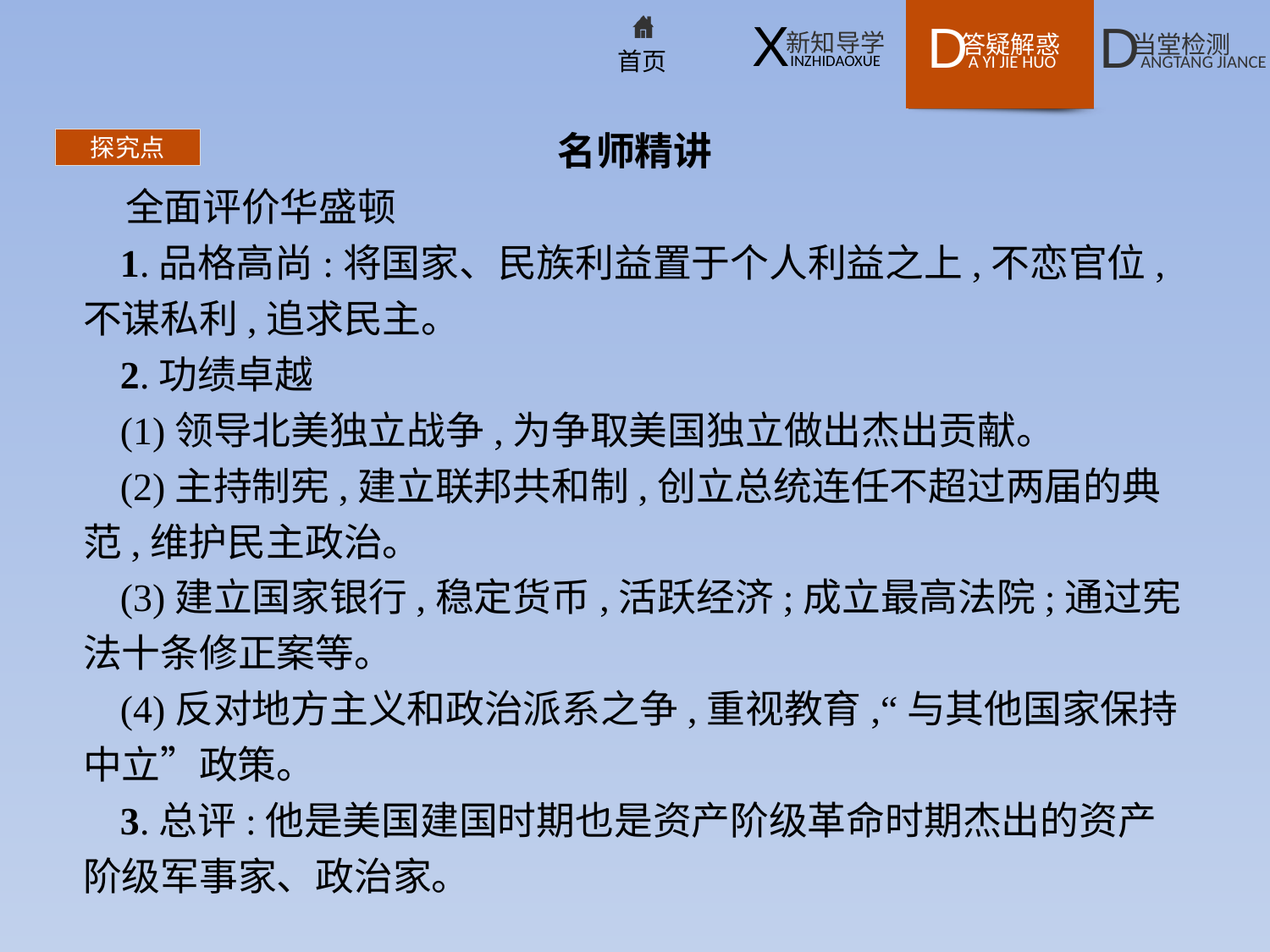

名师精讲
全面评价华盛顿
1.品格高尚:将国家、民族利益置于个人利益之上,不恋官位,不谋私利,追求民主。
2.功绩卓越
(1)领导北美独立战争,为争取美国独立做出杰出贡献。
(2)主持制宪,建立联邦共和制,创立总统连任不超过两届的典范,维护民主政治。
(3)建立国家银行,稳定货币,活跃经济;成立最高法院;通过宪法十条修正案等。
(4)反对地方主义和政治派系之争,重视教育,“与其他国家保持中立”政策。
3.总评:他是美国建国时期也是资产阶级革命时期杰出的资产阶级军事家、政治家。
探究点